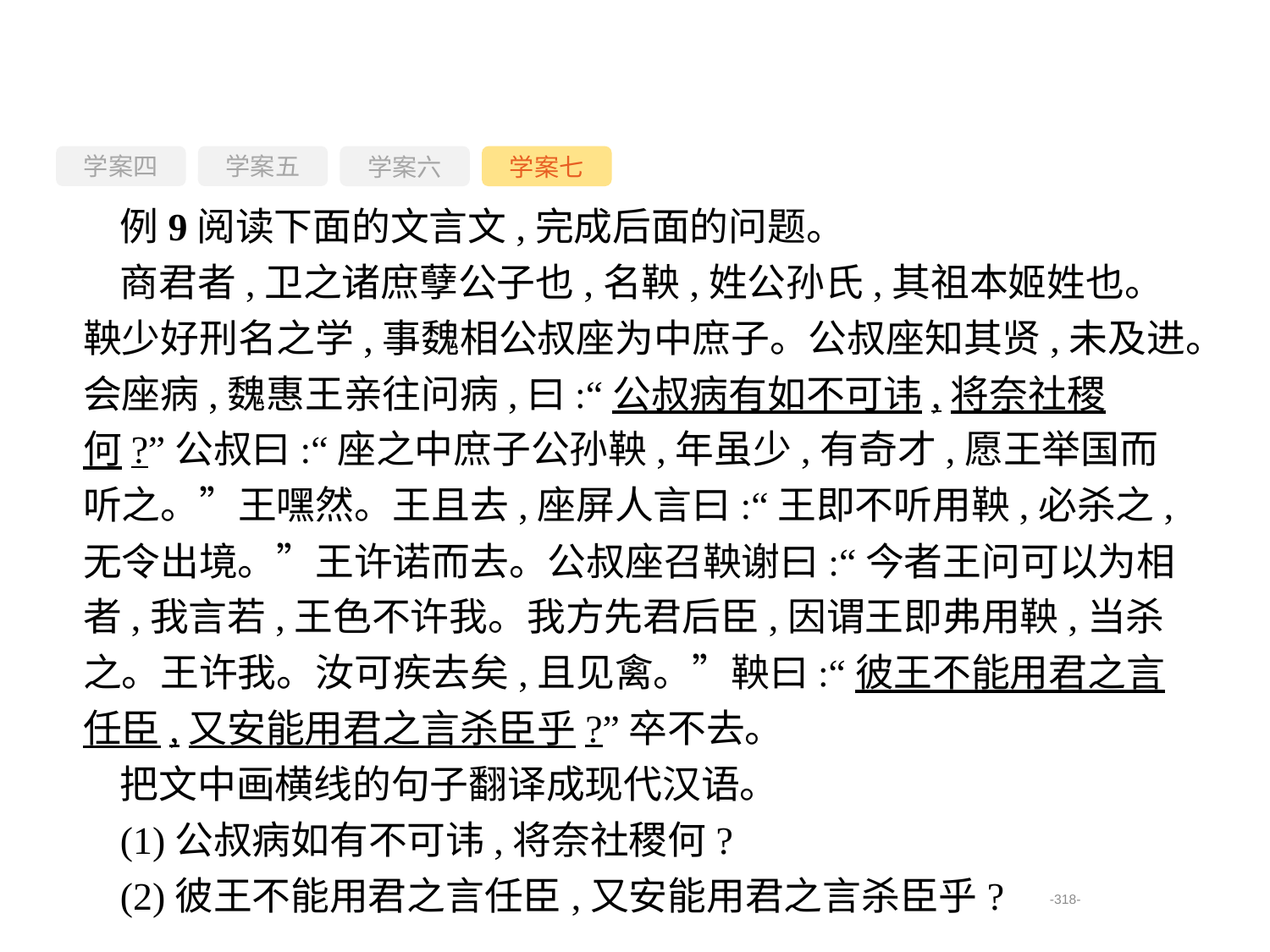

学案四
学案六
学案七
学案五
例9阅读下面的文言文,完成后面的问题。
商君者,卫之诸庶孽公子也,名鞅,姓公孙氏,其祖本姬姓也。鞅少好刑名之学,事魏相公叔座为中庶子。公叔座知其贤,未及进。会座病,魏惠王亲往问病,曰:“公叔病有如不可讳,将奈社稷何?”公叔曰:“座之中庶子公孙鞅,年虽少,有奇才,愿王举国而听之。”王嘿然。王且去,座屏人言曰:“王即不听用鞅,必杀之,无令出境。”王许诺而去。公叔座召鞅谢曰:“今者王问可以为相者,我言若,王色不许我。我方先君后臣,因谓王即弗用鞅,当杀之。王许我。汝可疾去矣,且见禽。”鞅曰:“彼王不能用君之言任臣,又安能用君之言杀臣乎?”卒不去。
把文中画横线的句子翻译成现代汉语。
(1)公叔病如有不可讳,将奈社稷何?
(2)彼王不能用君之言任臣,又安能用君之言杀臣乎?
-318-